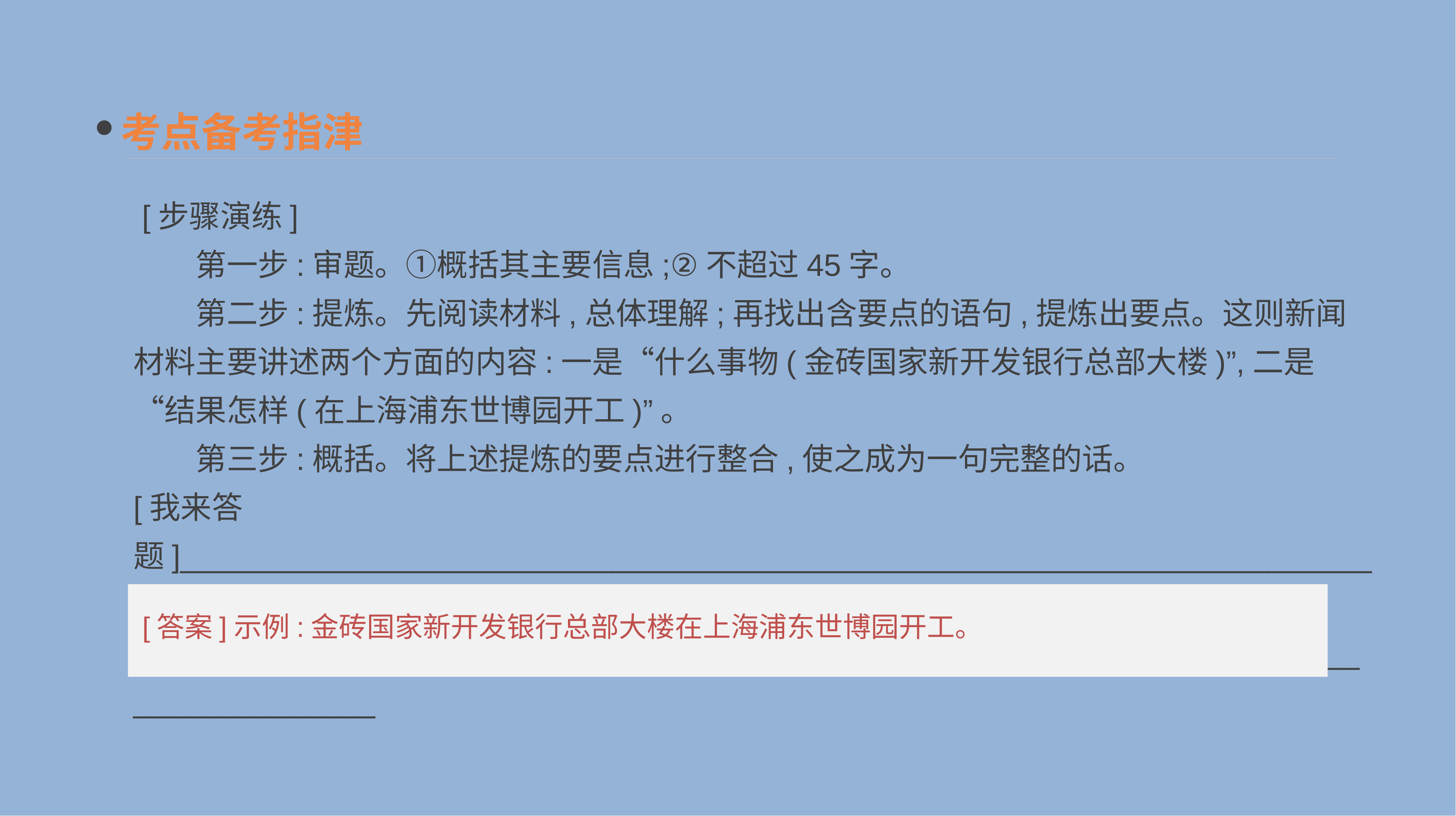

考点备考指津

 [步骤演练]
　　第一步:审题。①概括其主要信息;②不超过45字。
　　第二步:提炼。先阅读材料,总体理解;再找出含要点的语句,提炼出要点。这则新闻材料主要讲述两个方面的内容:一是“什么事物(金砖国家新开发银行总部大楼)”,二是“结果怎样(在上海浦东世博园开工)”。
　　第三步:概括。将上述提炼的要点进行整合,使之成为一句完整的话。
[我来答题]___________________________________________________________________________
_____________________________________________________________________________________

[答案]示例:金砖国家新开发银行总部大楼在上海浦东世博园开工。